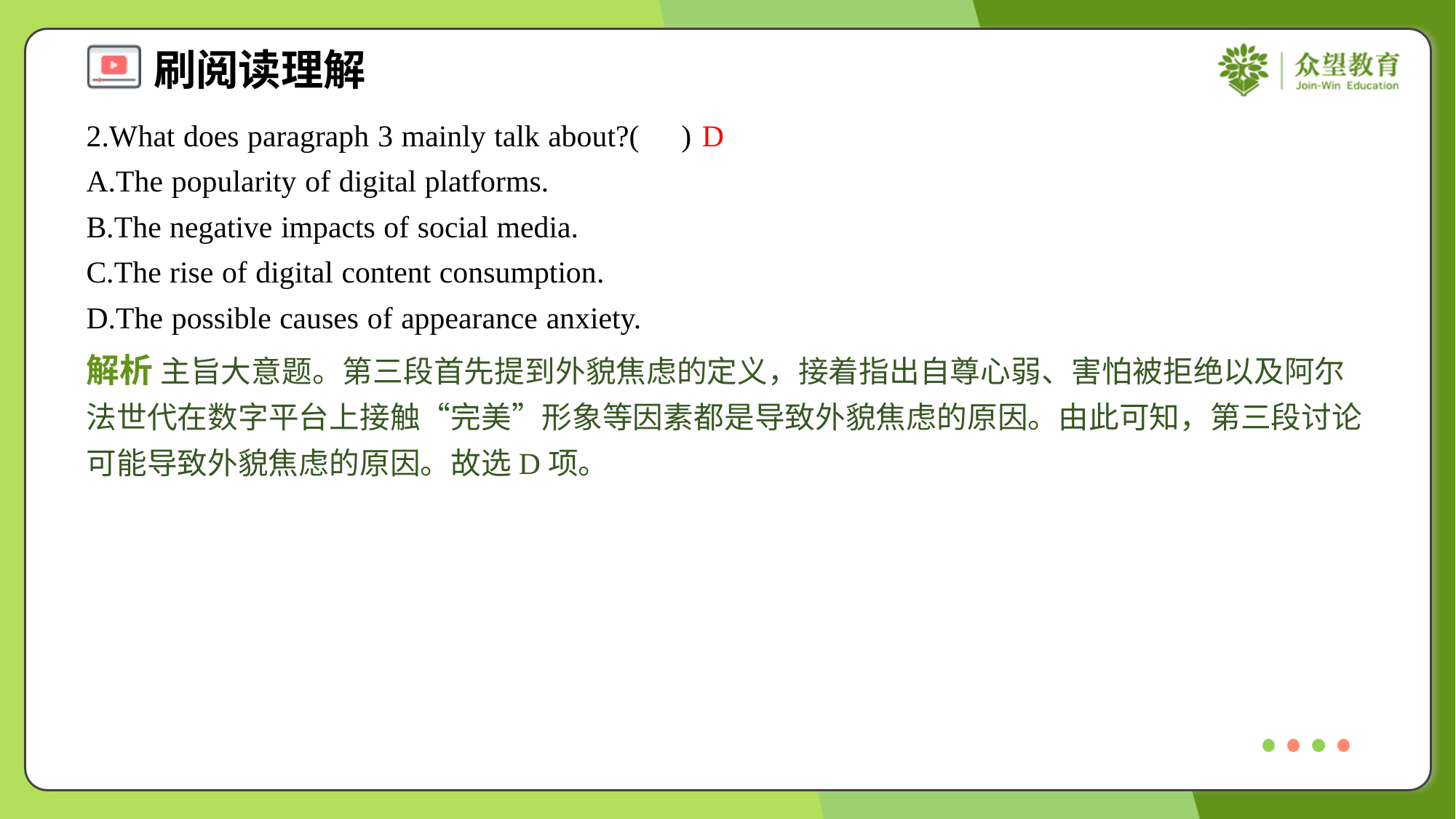

2.What does paragraph 3 mainly talk about?(     )
D
A.The popularity of digital platforms.
B.The negative impacts of social media.
C.The rise of digital content consumption.
D.The possible causes of appearance anxiety.
解析 主旨大意题。第三段首先提到外貌焦虑的定义，接着指出自尊心弱、害怕被拒绝以及阿尔法世代在数字平台上接触“完美”形象等因素都是导致外貌焦虑的原因。由此可知，第三段讨论可能导致外貌焦虑的原因。故选D项。